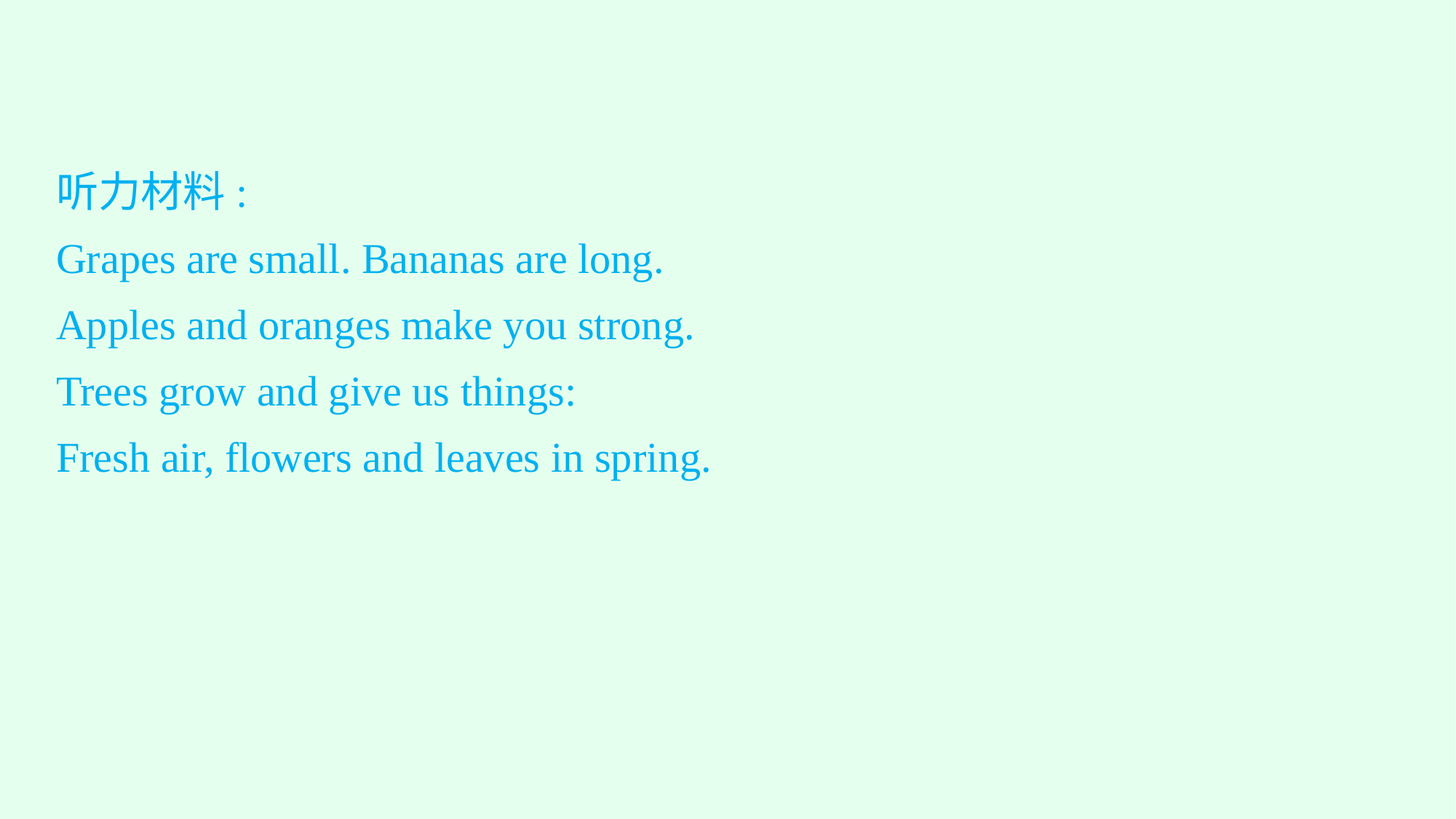

听力材料:
Grapes are small. Bananas are long.
Apples and oranges make you strong.
Trees grow and give us things:
Fresh air, flowers and leaves in spring.